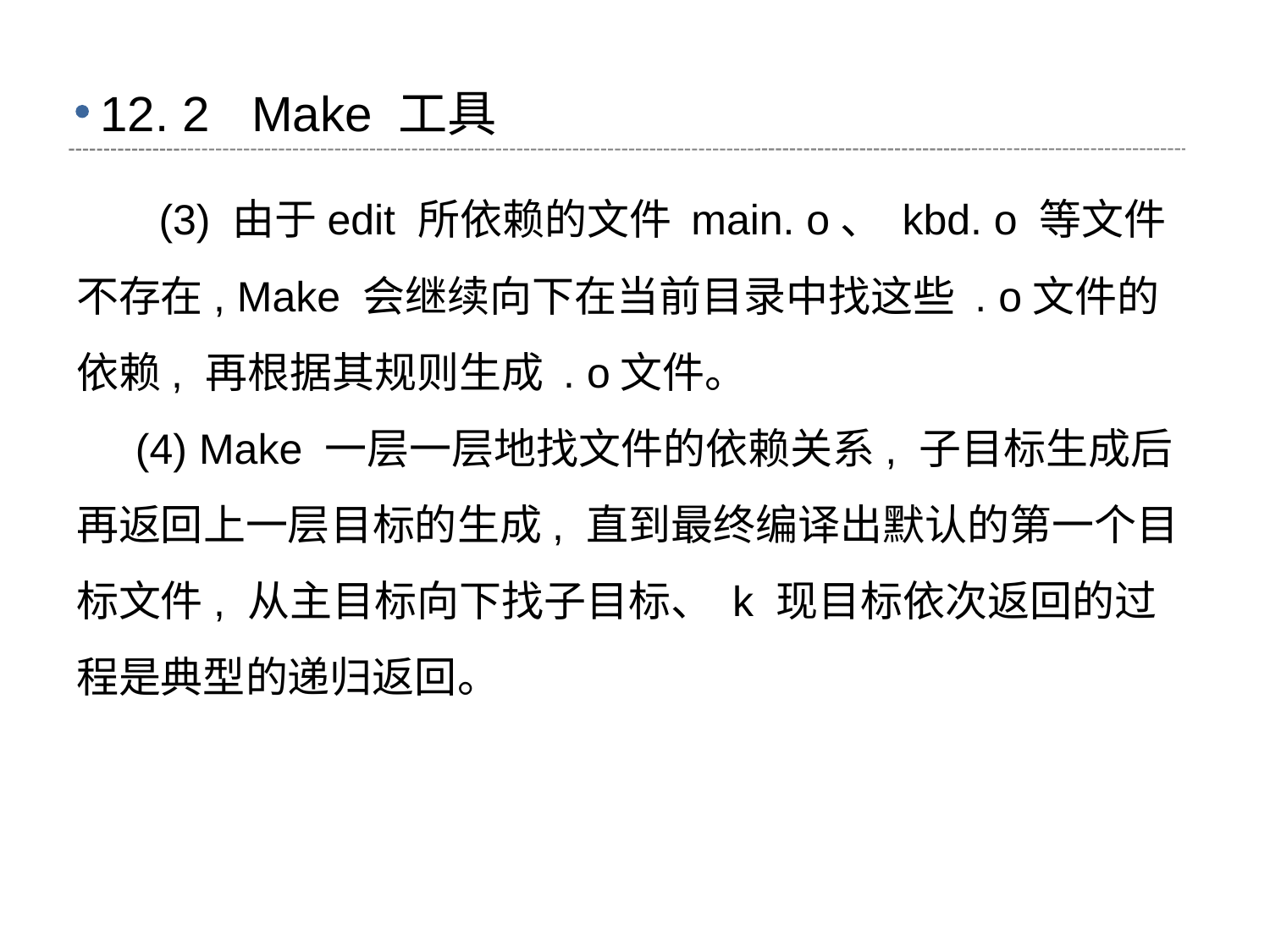

# 12. 2   Make 工具
      (3) 由于edit 所依赖的文件 main. o、 kbd. o 等文件不存在, Make 会继续向下在当前目录中找这些 . o文件的依赖, 再根据其规则生成 . o文件。
     (4) Make 一层一层地找文件的依赖关系, 子目标生成后再返回上一层目标的生成, 直到最终编译出默认的第一个目标文件, 从主目标向下找子目标、 k 现目标依次返回的过程是典型的递归返回。